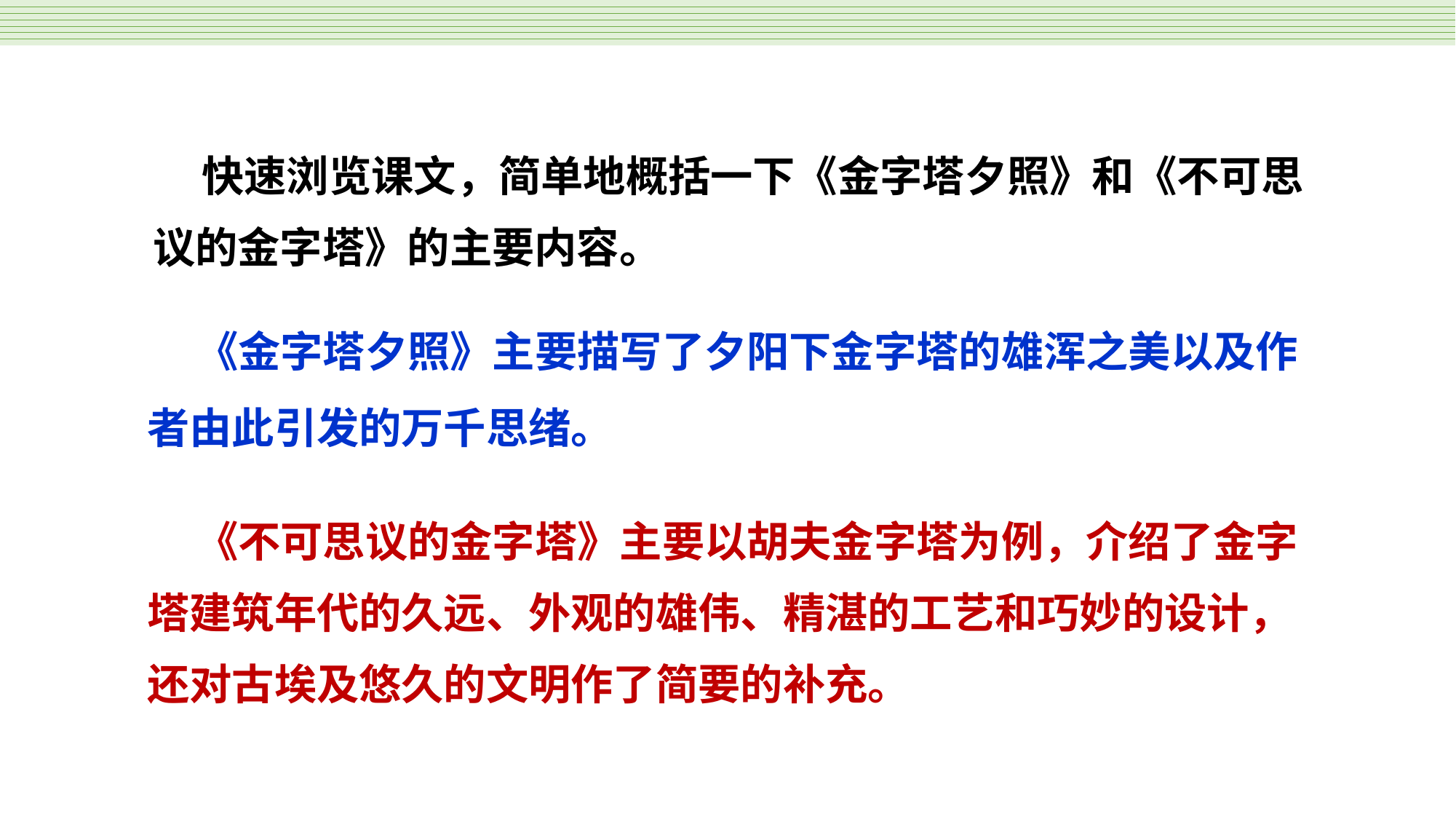

快速浏览课文，简单地概括一下《金字塔夕照》和《不可思议的金字塔》的主要内容。
    《金字塔夕照》主要描写了夕阳下金字塔的雄浑之美以及作者由此引发的万千思绪。
    《不可思议的金字塔》主要以胡夫金字塔为例，介绍了金字塔建筑年代的久远、外观的雄伟、精湛的工艺和巧妙的设计，还对古埃及悠久的文明作了简要的补充。